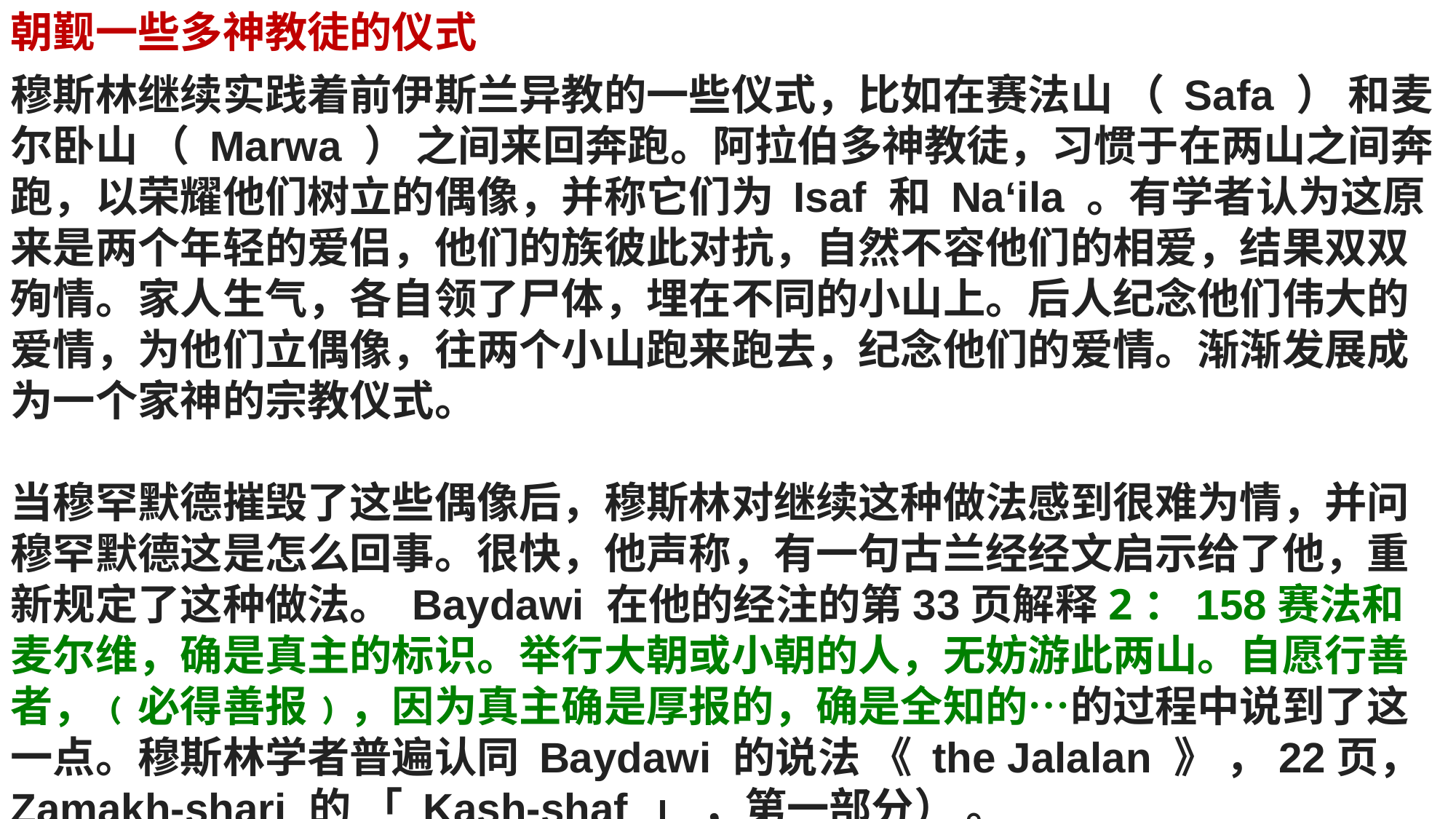

朝觐一些多神教徒的仪式
穆斯林继续实践着前伊斯兰异教的一些仪式，比如在赛法山 （ Safa ） 和麦尔卧山 （ Marwa ） 之间来回奔跑。阿拉伯多神教徒，习惯于在两山之间奔跑，以荣耀他们树立的偶像，并称它们为 Isaf 和 Na‘ila 。有学者认为这原来是两个年轻的爱侣，他们的族彼此对抗，自然不容他们的相爱，结果双双殉情。家人生气，各自领了尸体，埋在不同的小山上。后人纪念他们伟大的爱情，为他们立偶像，往两个小山跑来跑去，纪念他们的爱情。渐渐发展成为一个家神的宗教仪式。

当穆罕默德摧毁了这些偶像后，穆斯林对继续这种做法感到很难为情，并问穆罕默德这是怎么回事。很快，他声称，有一句古兰经经文启示给了他，重新规定了这种做法。 Baydawi 在他的经注的第33页解释2：158赛法和麦尔维，确是真主的标识。举行大朝或小朝的人，无妨游此两山。自愿行善者，﹙必得善报﹚，因为真主确是厚报的，确是全知的…的过程中说到了这一点。穆斯林学者普遍认同 Baydawi 的说法 《 the Jalalan 》 ，22页， Zamakh-shari 的 「 Kash-shaf 」 ，第一部分） 。